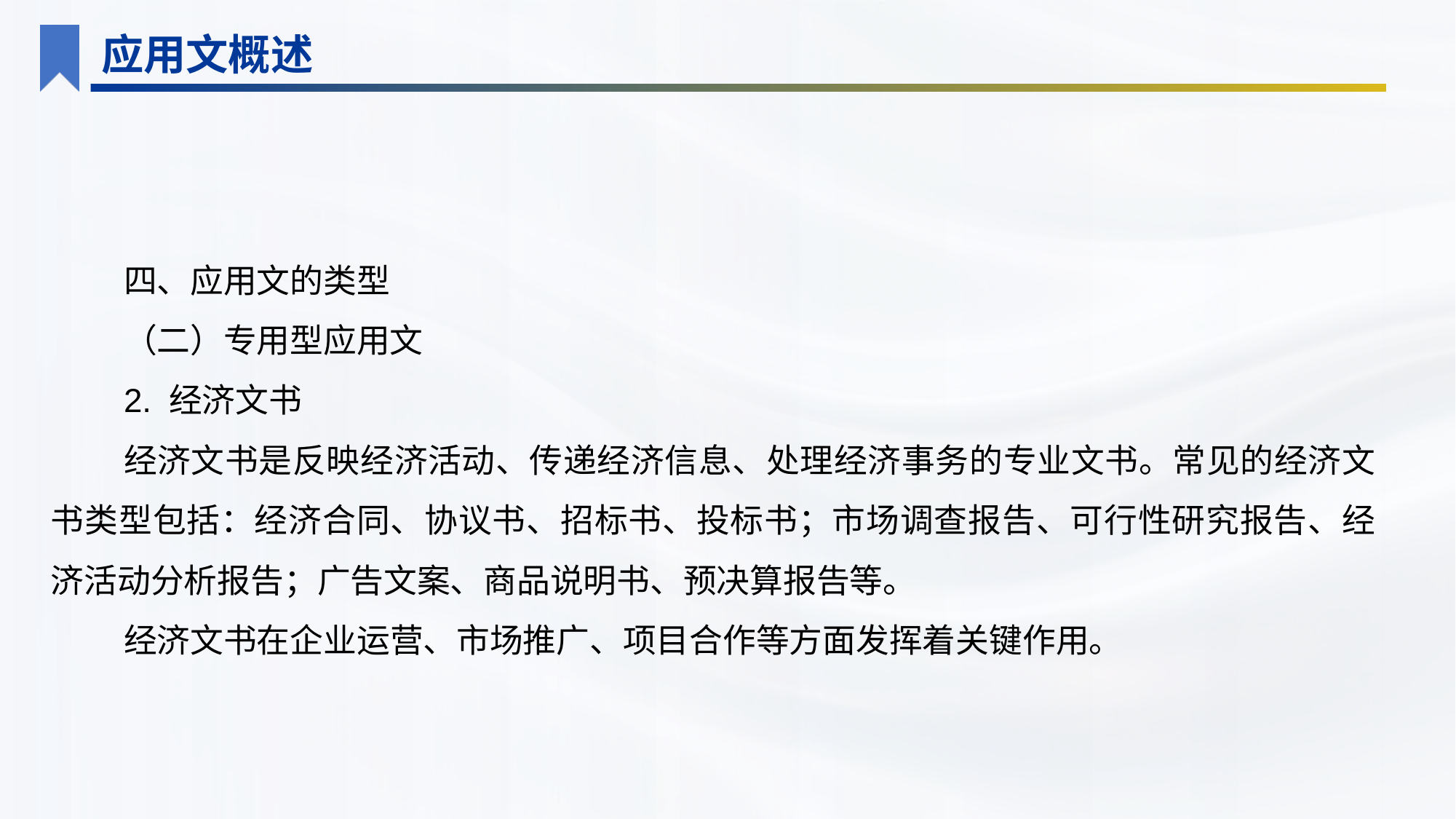

应用文概述
四、应用文的类型
（二）专用型应用文
2. 经济文书
经济文书是反映经济活动、传递经济信息、处理经济事务的专业文书。常见的经济文书类型包括：经济合同、协议书、招标书、投标书；市场调查报告、可行性研究报告、经济活动分析报告；广告文案、商品说明书、预决算报告等。
经济文书在企业运营、市场推广、项目合作等方面发挥着关键作用。